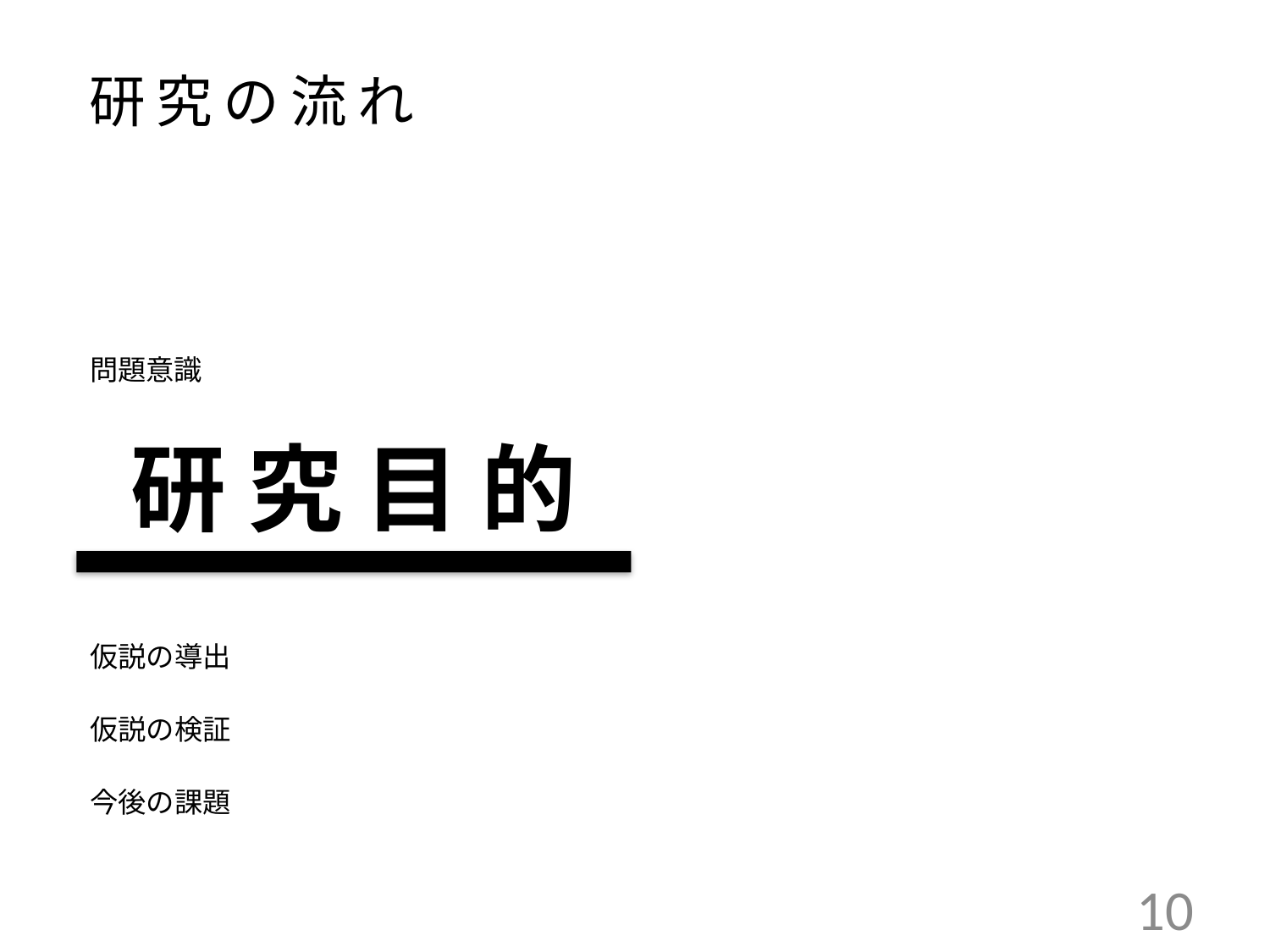

# 研究の流れ
問題意識
研 究 目 的

仮説の導出
仮説の検証
今後の課題
10